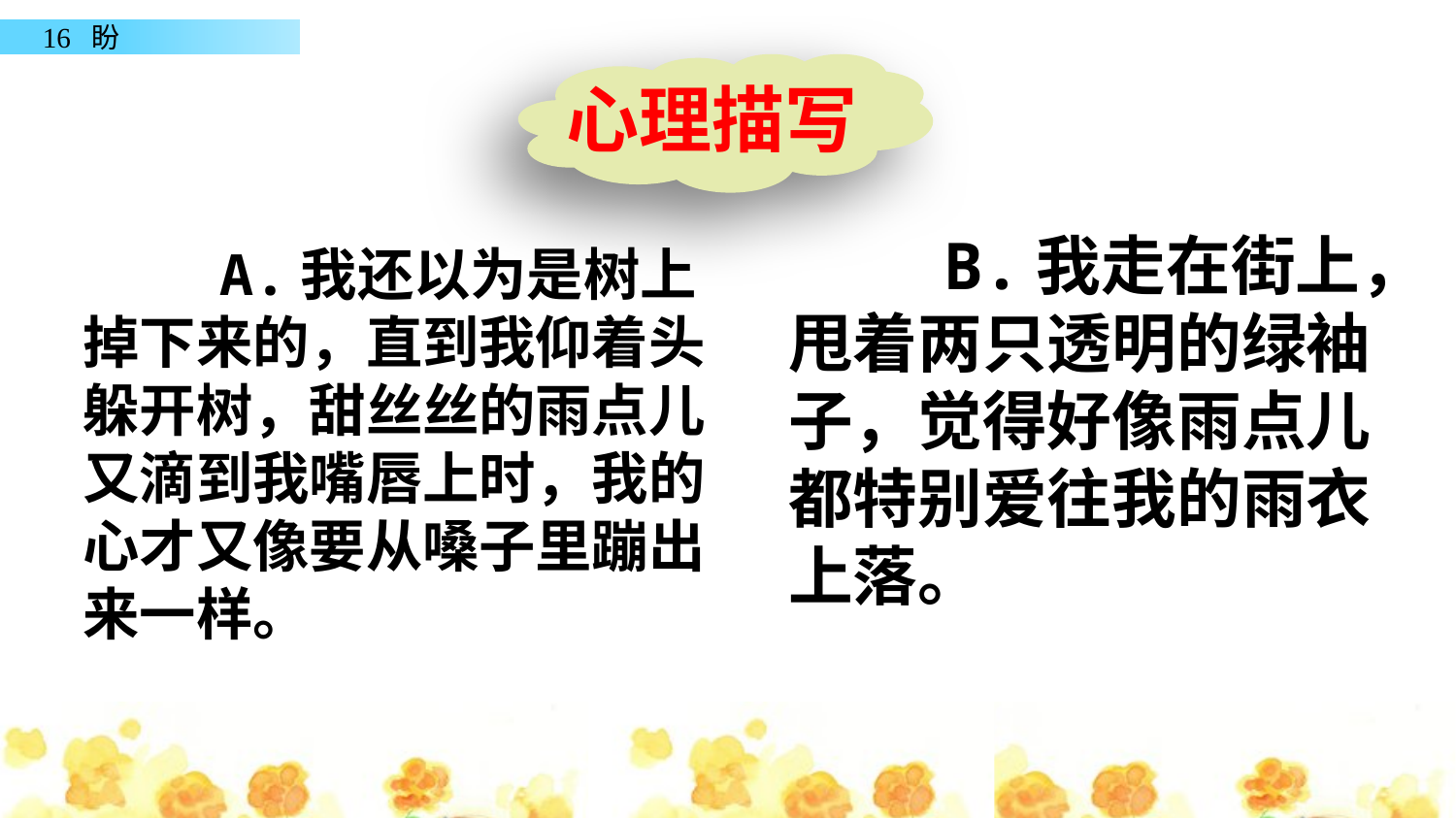

心理描写
    B.我走在街上，甩着两只透明的绿袖子，觉得好像雨点儿都特别爱往我的雨衣上落。
    A.我还以为是树上掉下来的，直到我仰着头躲开树，甜丝丝的雨点儿又滴到我嘴唇上时，我的心才又像要从嗓子里蹦出来一样。